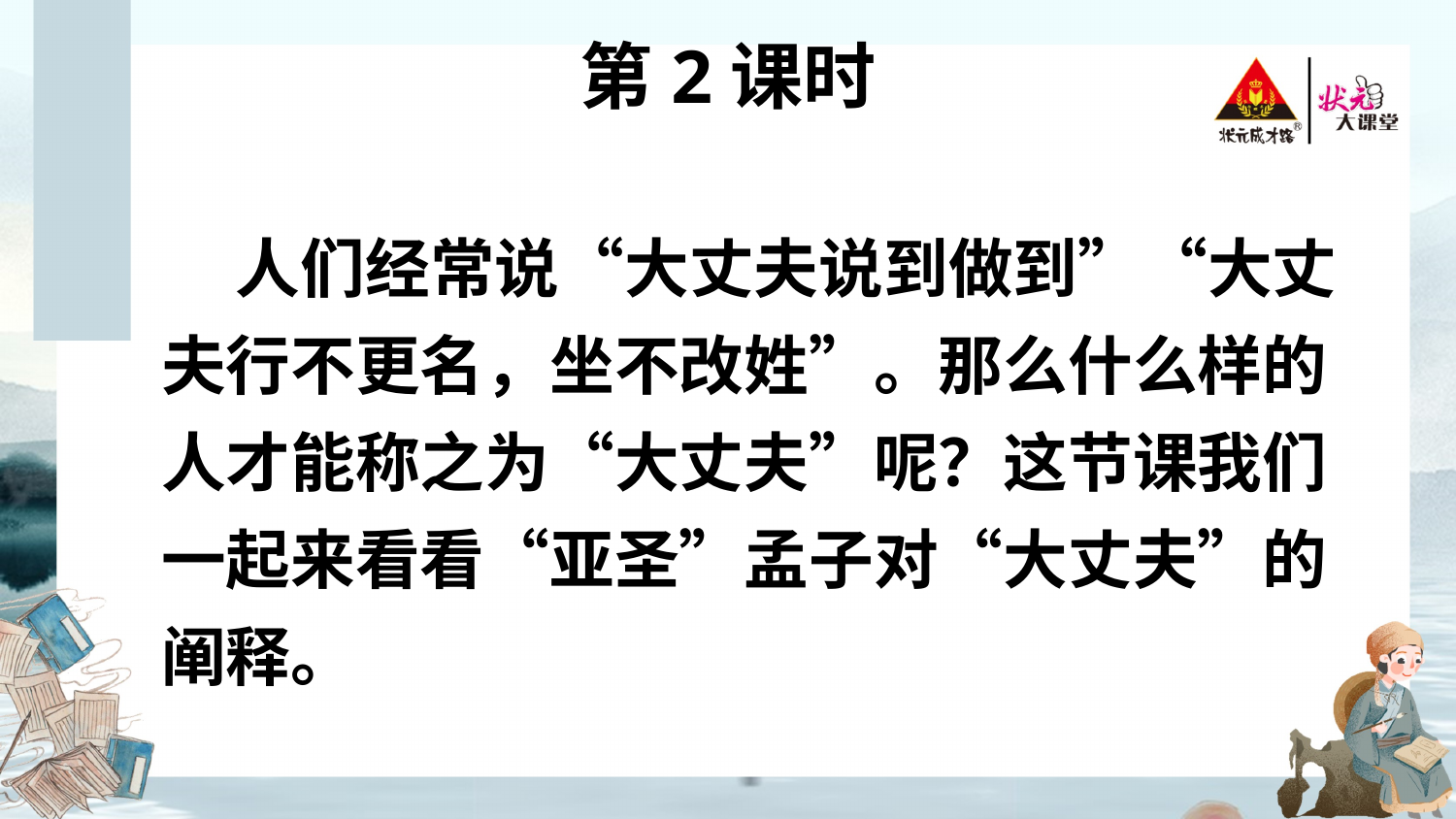

第2课时
    人们经常说“大丈夫说到做到”“大丈夫行不更名，坐不改姓”。那么什么样的人才能称之为“大丈夫”呢？这节课我们一起来看看“亚圣”孟子对“大丈夫”的阐释。